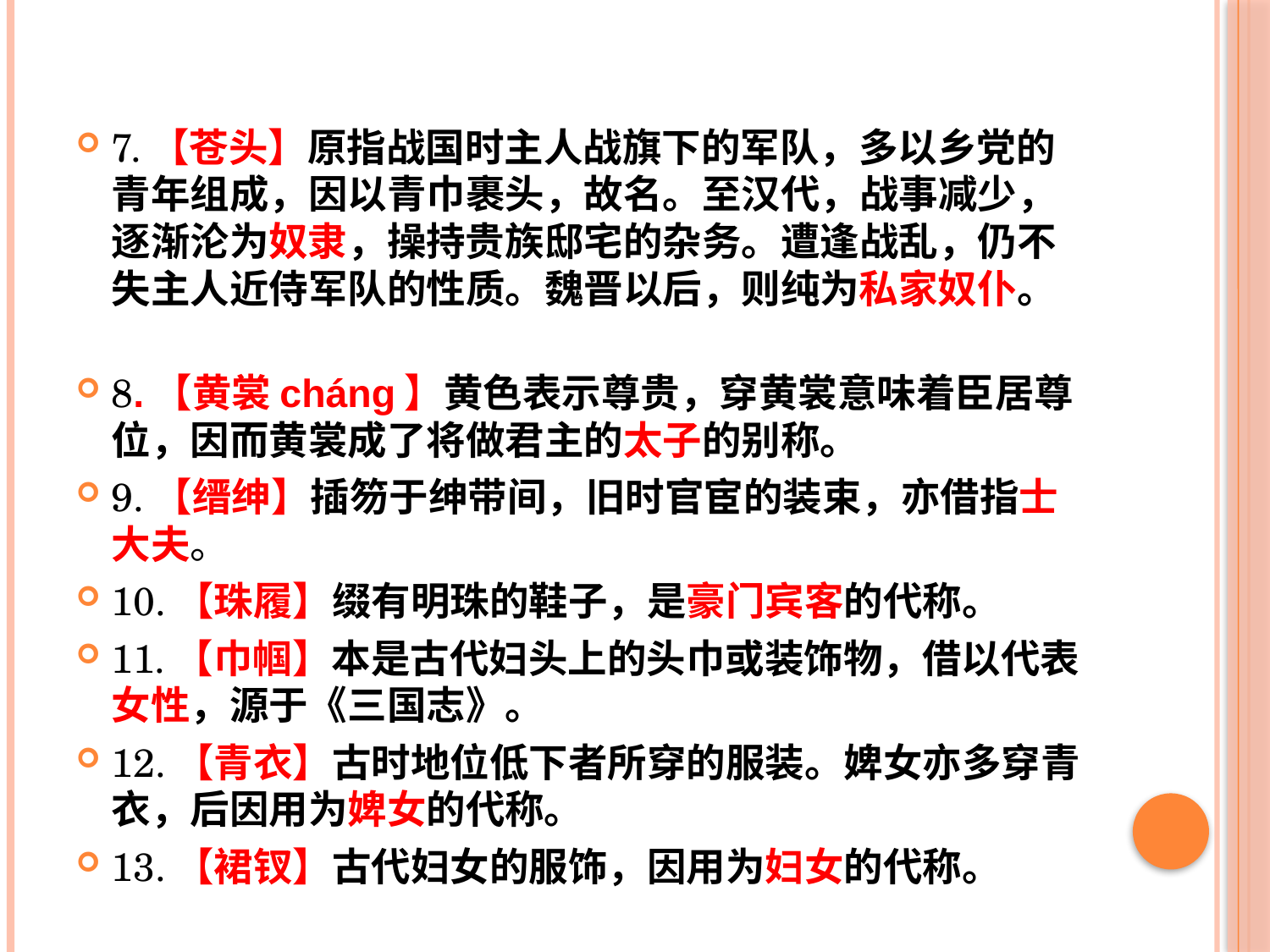

7.【苍头】原指战国时主人战旗下的军队，多以乡党的青年组成，因以青巾裹头，故名。至汉代，战事减少，逐渐沦为奴隶，操持贵族邸宅的杂务。遭逢战乱，仍不失主人近侍军队的性质。魏晋以后，则纯为私家奴仆。
8.【黄裳cháng】黄色表示尊贵，穿黄裳意味着臣居尊位，因而黄裳成了将做君主的太子的别称。
9.【缙绅】插笏于绅带间，旧时官宦的装束，亦借指士大夫。
10.【珠履】缀有明珠的鞋子，是豪门宾客的代称。
11.【巾帼】本是古代妇头上的头巾或装饰物，借以代表女性，源于《三国志》。
12.【青衣】古时地位低下者所穿的服装。婢女亦多穿青衣，后因用为婢女的代称。
13.【裙钗】古代妇女的服饰，因用为妇女的代称。